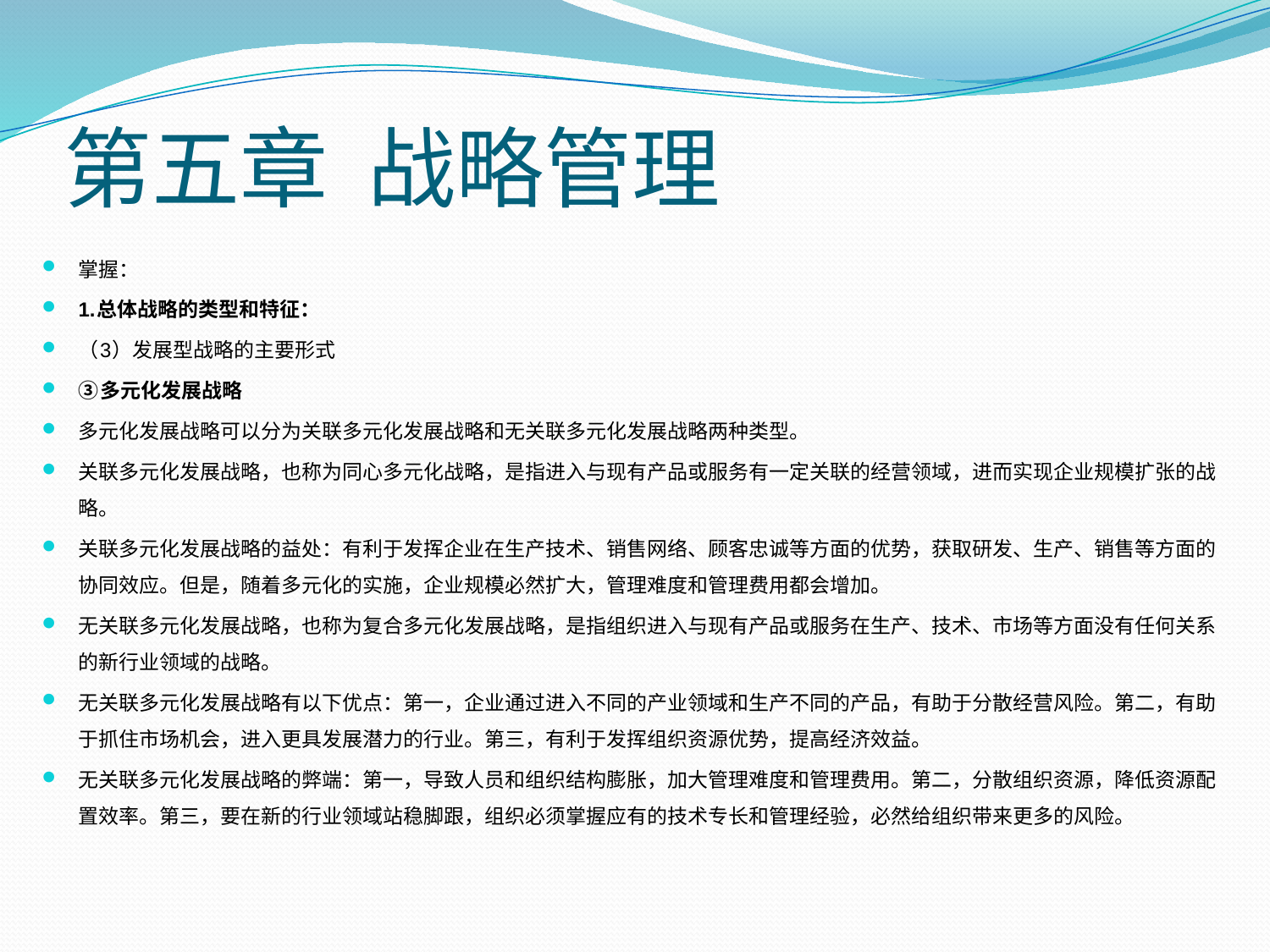

# 第五章  战略管理
掌握：
1.总体战略的类型和特征：
（3）发展型战略的主要形式
③多元化发展战略
多元化发展战略可以分为关联多元化发展战略和无关联多元化发展战略两种类型。
关联多元化发展战略，也称为同心多元化战略，是指进入与现有产品或服务有一定关联的经营领域，进而实现企业规模扩张的战略。
关联多元化发展战略的益处：有利于发挥企业在生产技术、销售网络、顾客忠诚等方面的优势，获取研发、生产、销售等方面的协同效应。但是，随着多元化的实施，企业规模必然扩大，管理难度和管理费用都会增加。
无关联多元化发展战略，也称为复合多元化发展战略，是指组织进入与现有产品或服务在生产、技术、市场等方面没有任何关系的新行业领域的战略。
无关联多元化发展战略有以下优点：第一，企业通过进入不同的产业领域和生产不同的产品，有助于分散经营风险。第二，有助于抓住市场机会，进入更具发展潜力的行业。第三，有利于发挥组织资源优势，提高经济效益。
无关联多元化发展战略的弊端：第一，导致人员和组织结构膨胀，加大管理难度和管理费用。第二，分散组织资源，降低资源配置效率。第三，要在新的行业领域站稳脚跟，组织必须掌握应有的技术专长和管理经验，必然给组织带来更多的风险。